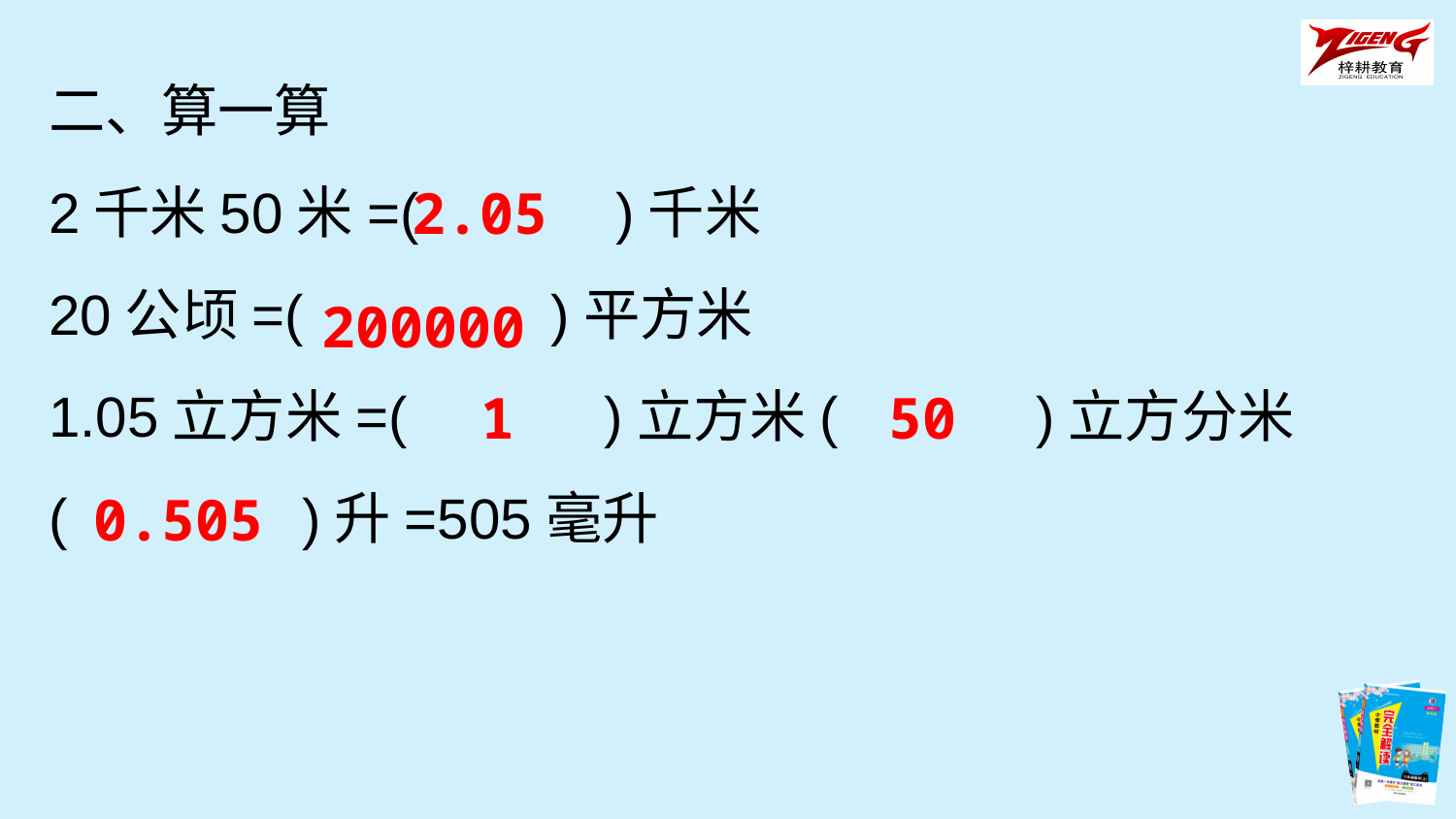

二、算一算
2千米50米=(　　　)千米
20公顷=(　    　　)平方米
1.05立方米=(　　　)立方米(　　　)立方分米
(　　   　)升=505毫升
2.05
200000
1           50
0.505